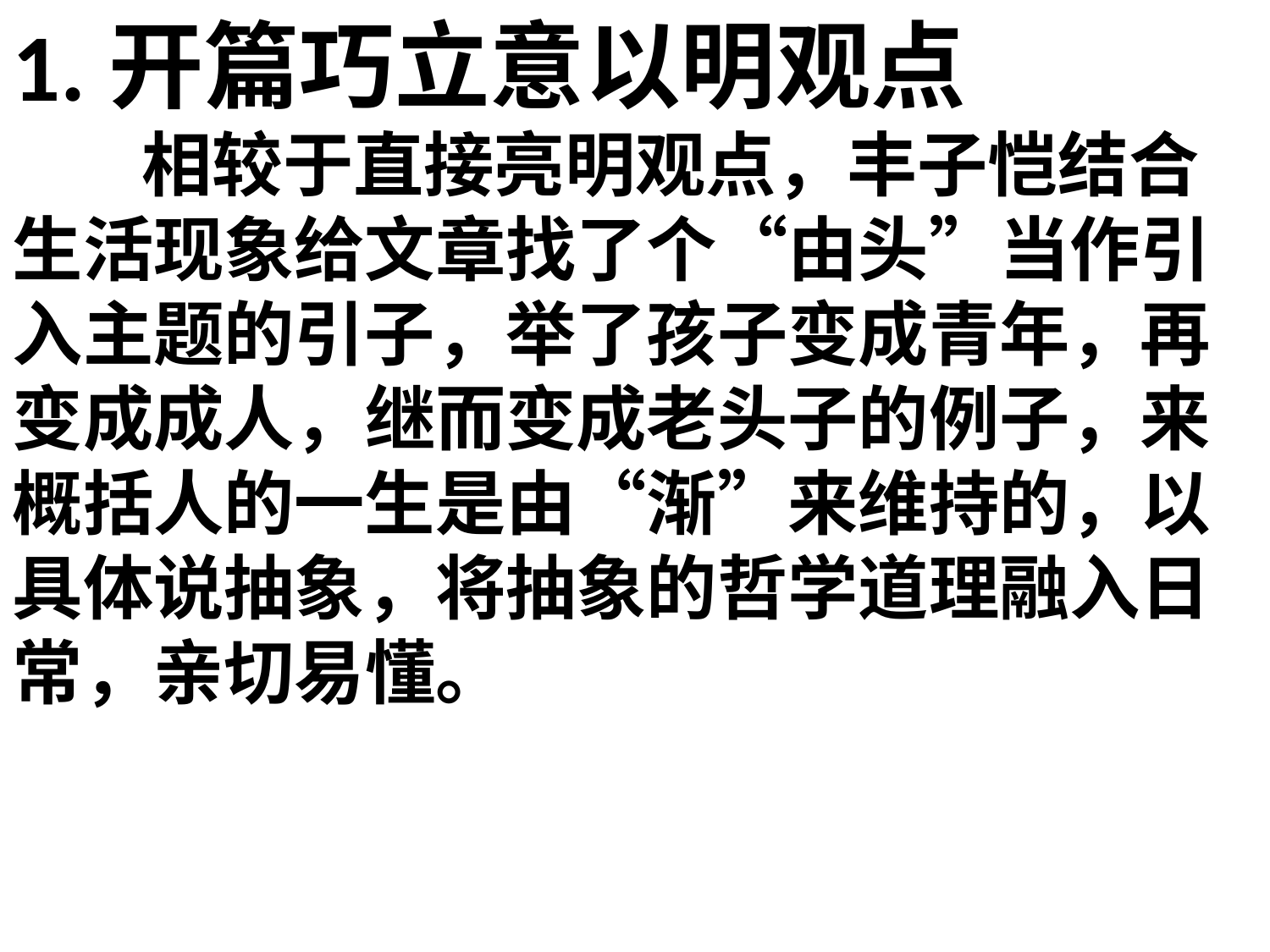

1.开篇巧立意以明观点
       相较于直接亮明观点，丰子恺结合生活现象给文章找了个“由头”当作引入主题的引子，举了孩子变成青年，再变成成人，继而变成老头子的例子，来概括人的一生是由“渐”来维持的，以具体说抽象，将抽象的哲学道理融入日常，亲切易懂。